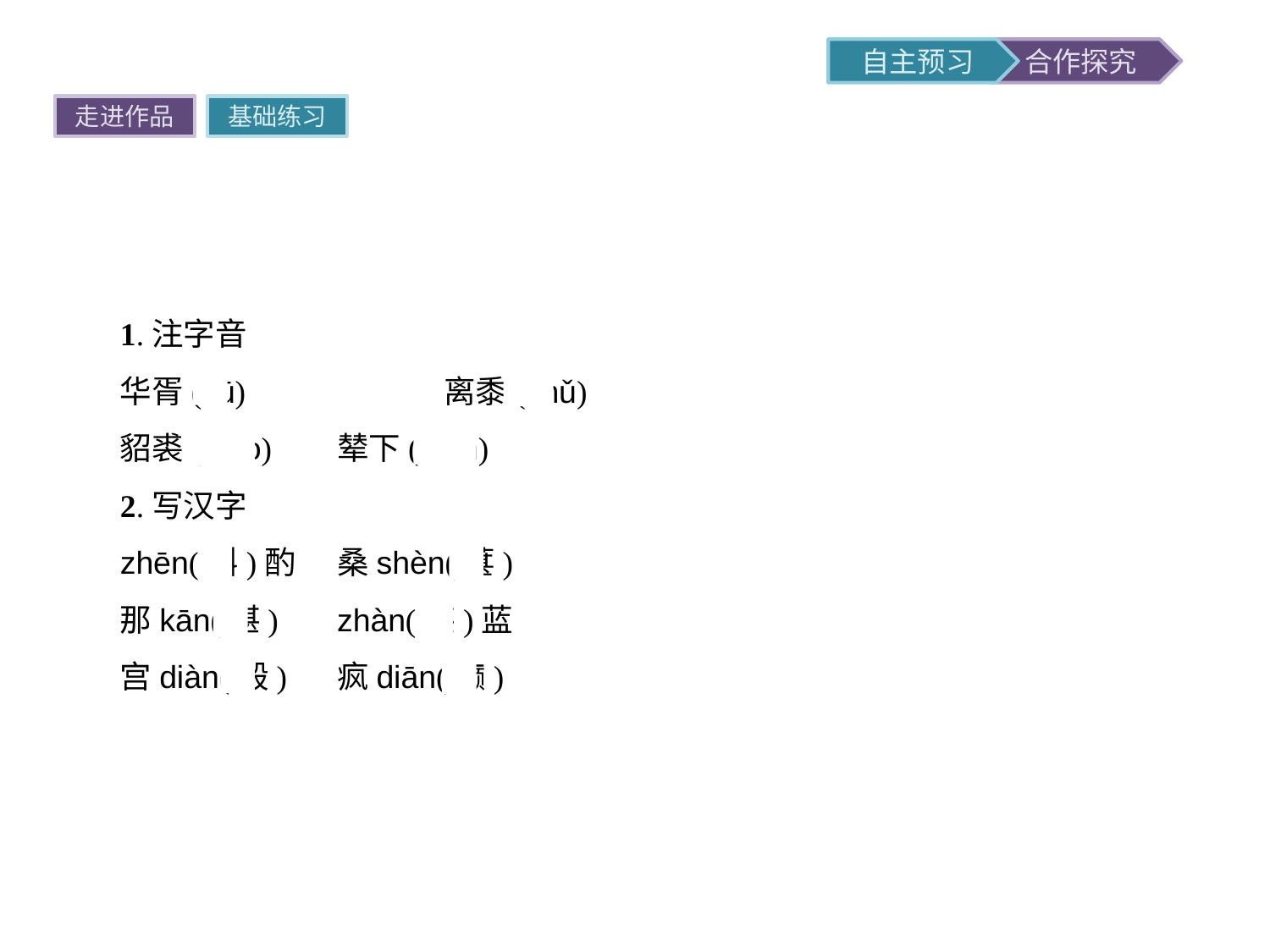

走进作品
基础练习
1.注字音
华胥(xū)　　　　　　离黍(shǔ)
貂裘(diāo)	辇下(niǎn)
2.写汉字
zhēn(斟)酌	桑shèn(葚)
那kān(堪)	zhàn(湛)蓝
宫diàn(殿)	疯diān(癫)